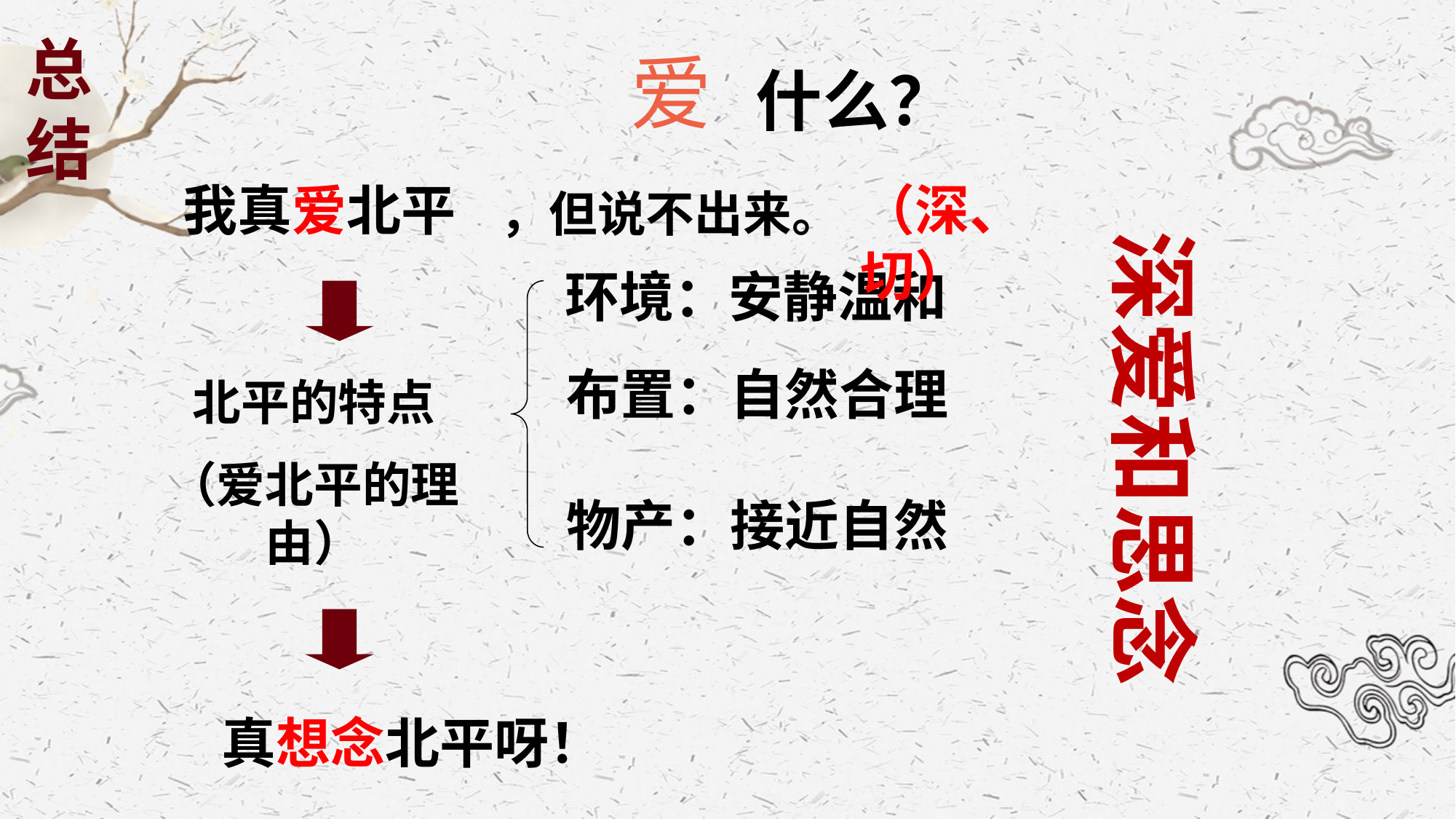

总结
爱
什么？
我真爱北平
（深、切）
，但说不出来。
深爱和思念
环境：安静温和

布置：自然合理
北平的特点
（爱北平的理由）
物产：接近自然

真想念北平呀！